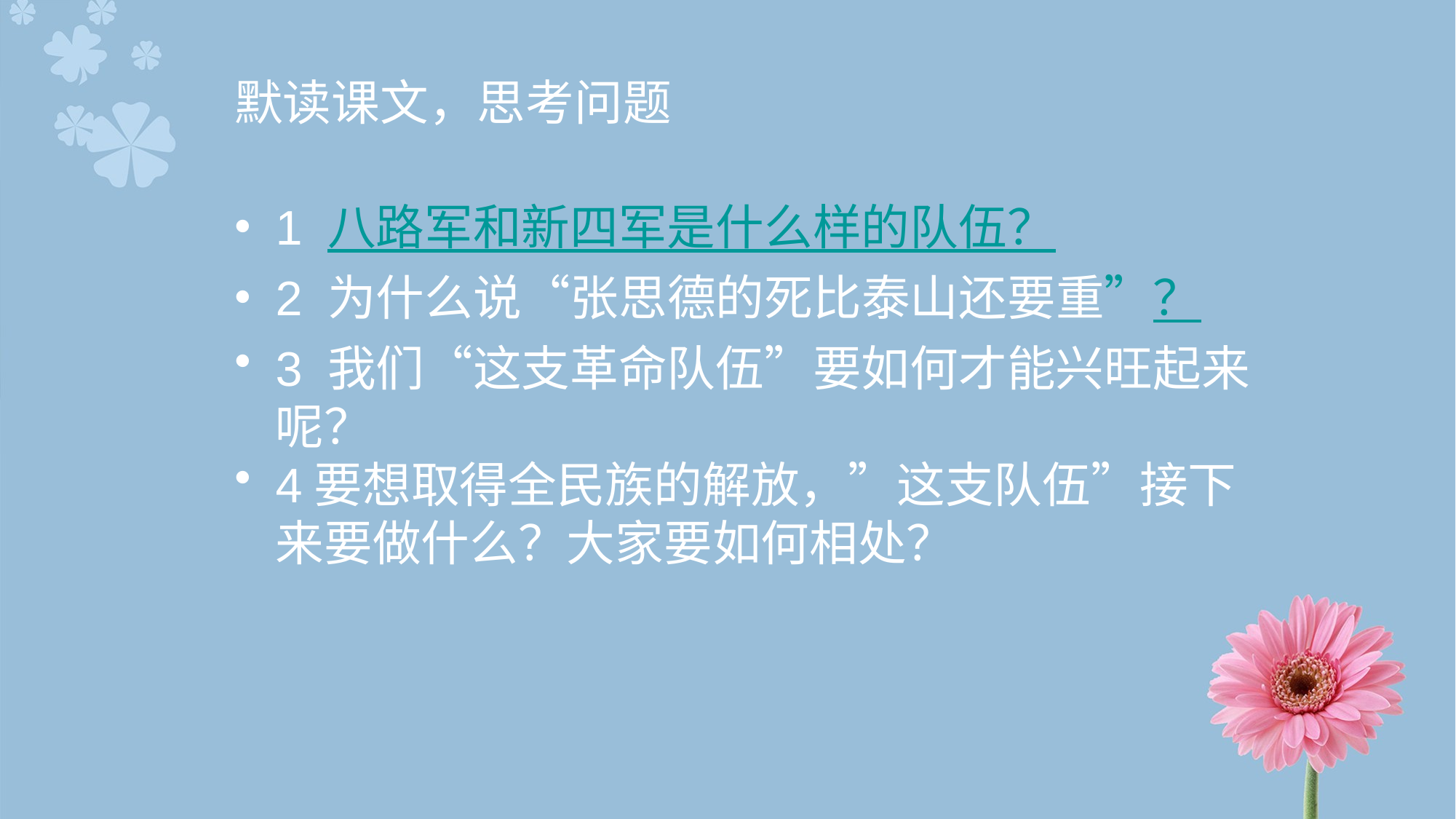

# 默读课文，思考问题
1 八路军和新四军是什么样的队伍？
2 为什么说“张思德的死比泰山还要重”？
3 我们“这支革命队伍”要如何才能兴旺起来呢？
4要想取得全民族的解放，”这支队伍”接下来要做什么？大家要如何相处？